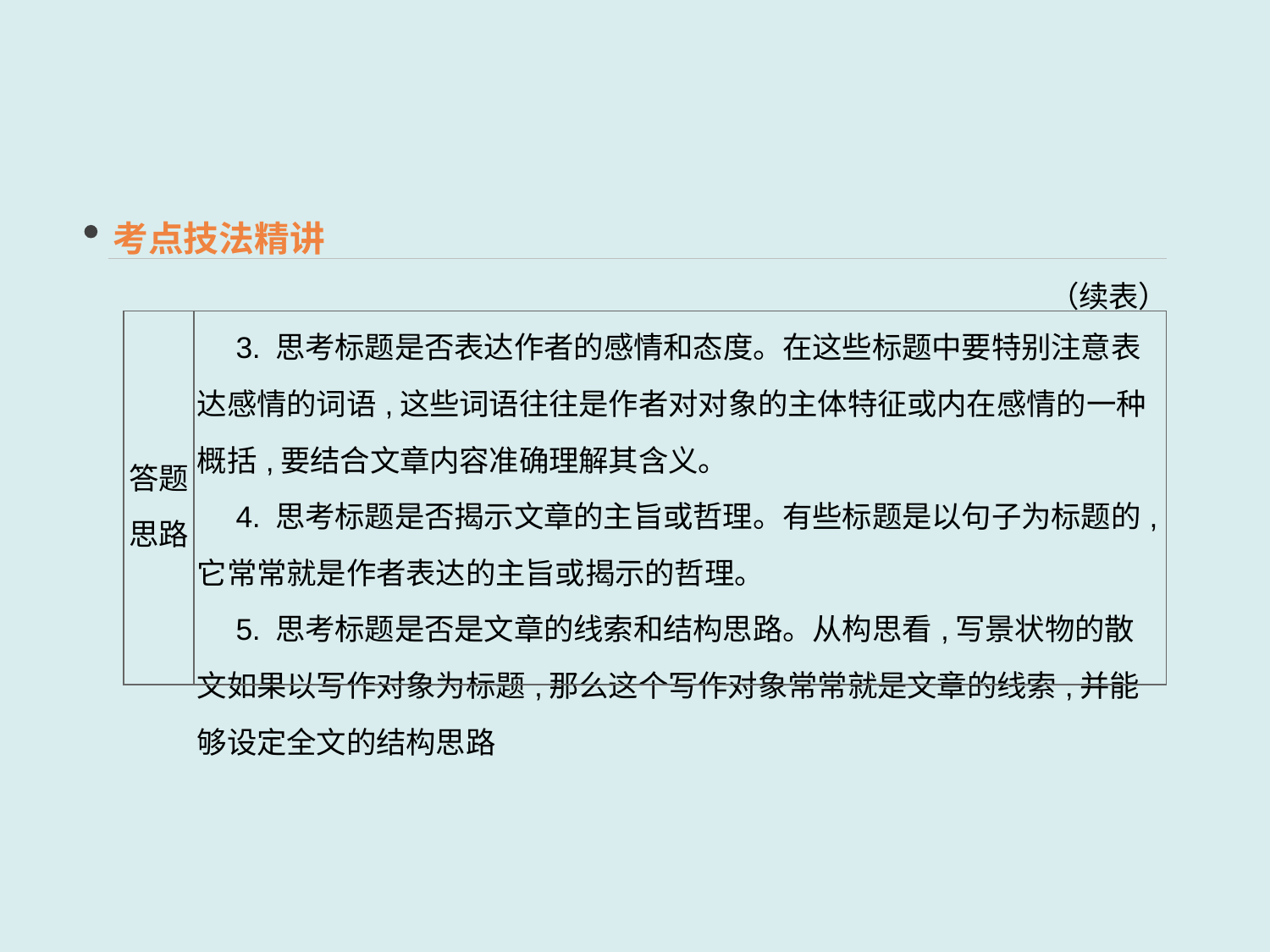

考点技法精讲

（续表）
| 答题思路 | 3. 思考标题是否表达作者的感情和态度。在这些标题中要特别注意表达感情的词语,这些词语往往是作者对对象的主体特征或内在感情的一种概括,要结合文章内容准确理解其含义。 　4. 思考标题是否揭示文章的主旨或哲理。有些标题是以句子为标题的,它常常就是作者表达的主旨或揭示的哲理。 　5. 思考标题是否是文章的线索和结构思路。从构思看,写景状物的散文如果以写作对象为标题,那么这个写作对象常常就是文章的线索,并能够设定全文的结构思路 |
| --- | --- |